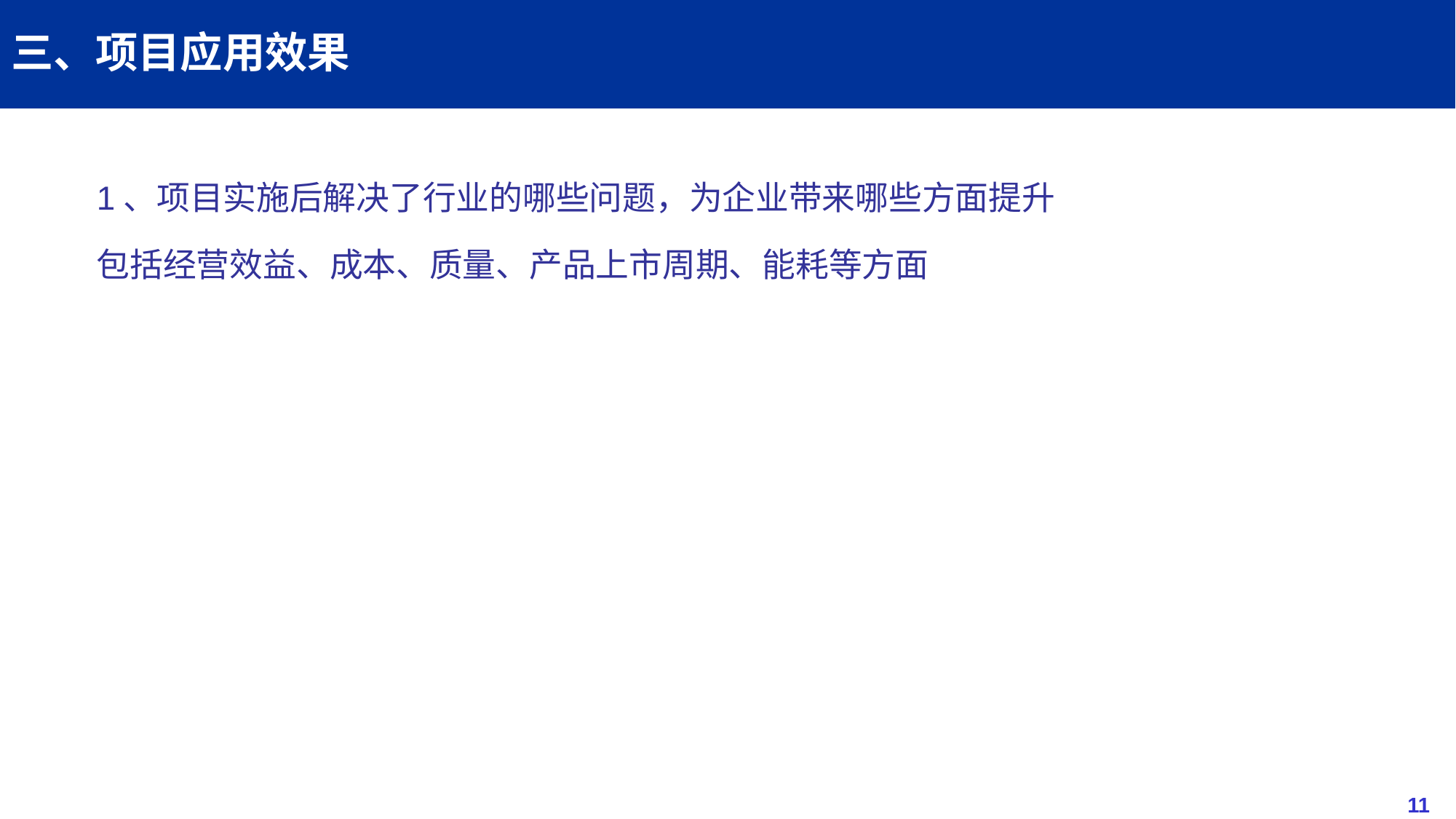

# 三、项目应用效果
1、项目实施后解决了行业的哪些问题，为企业带来哪些方面提升
包括经营效益、成本、质量、产品上市周期、能耗等方面